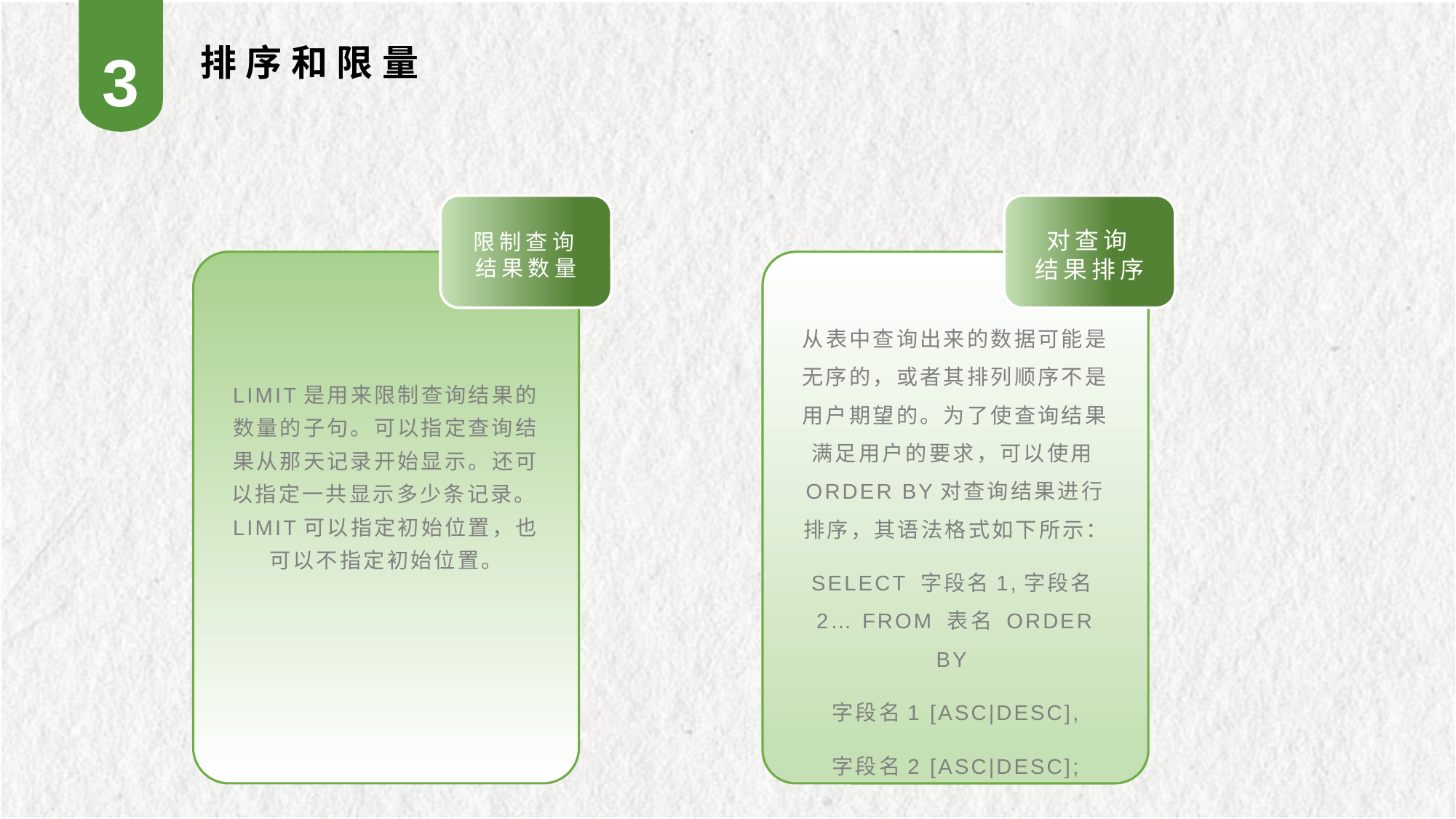

3

排序和限量

限制查询结果数量
对查询结果排序

从表中查询出来的数据可能是无序的，或者其排列顺序不是用户期望的。为了使查询结果满足用户的要求，可以使用ORDER BY对查询结果进行排序，其语法格式如下所示：
SELECT 字段名1,字段名2… FROM 表名 ORDER BY
字段名1 [ASC|DESC],
字段名2 [ASC|DESC];
LIMIT是用来限制查询结果的数量的子句。可以指定查询结果从那天记录开始显示。还可以指定一共显示多少条记录。LIMIT可以指定初始位置，也可以不指定初始位置。